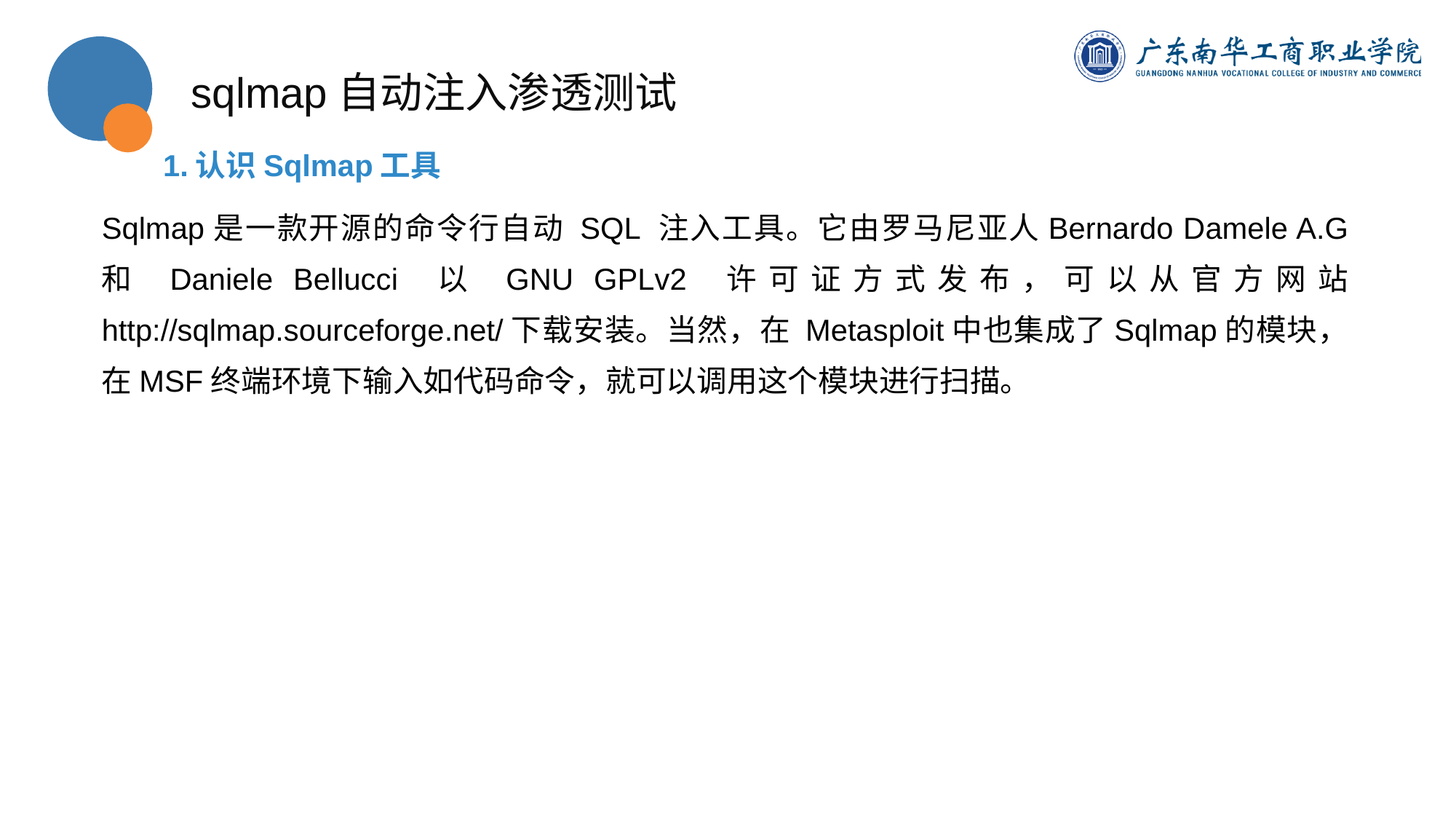

sqlmap自动注入渗透测试

1.认识Sqlmap工具
Sqlmap是一款开源的命令行自动 SQL 注入工具。它由罗马尼亚人Bernardo Damele A.G 和 Daniele Bellucci 以 GNU GPLv2 许可证方式发布，可以从官方网站 http://sqlmap.sourceforge.net/下载安装。当然，在 Metasploit中也集成了Sqlmap的模块，在MSF终端环境下输入如代码命令，就可以调用这个模块进行扫描。